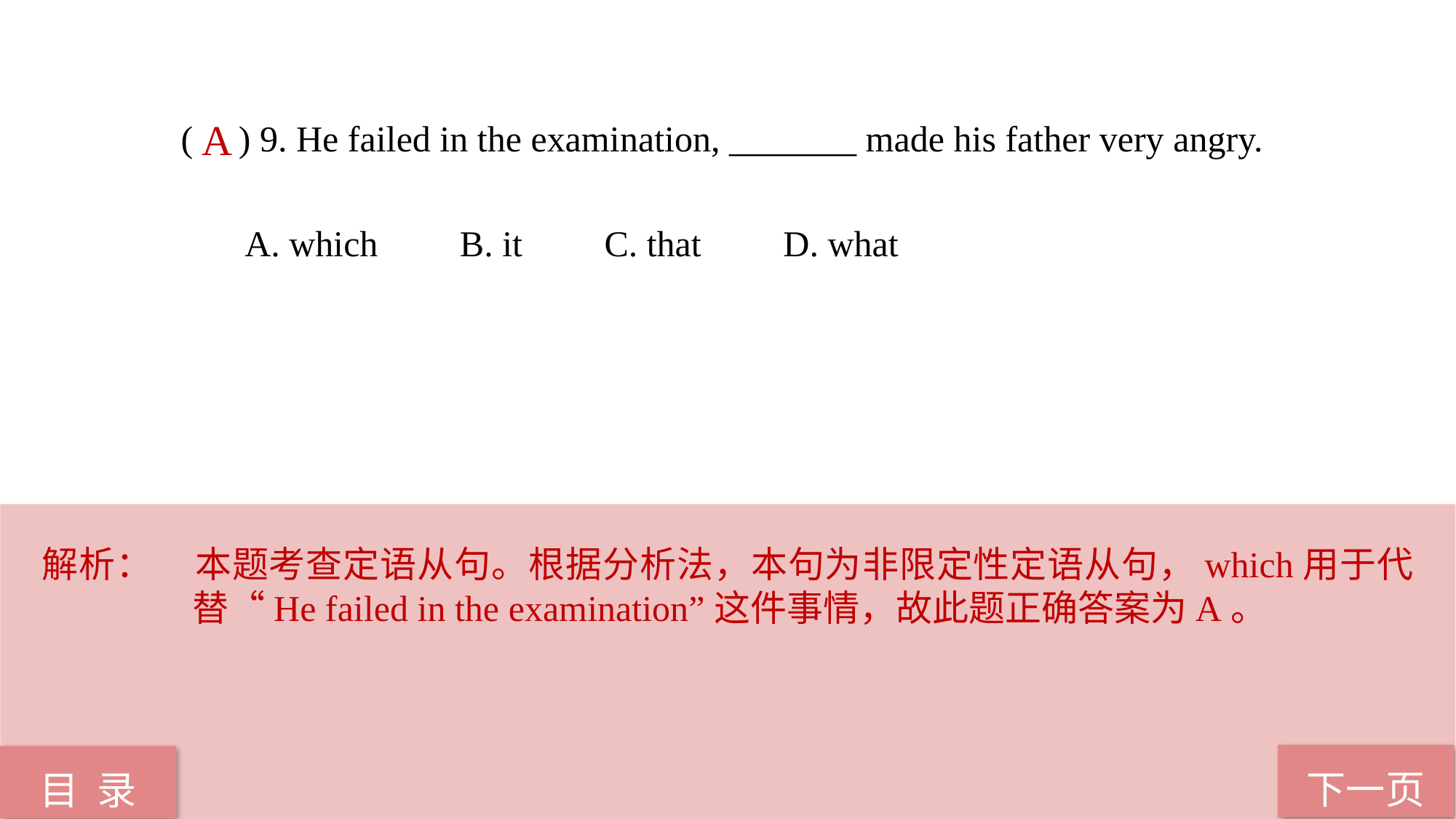

(     ) 9. He failed in the examination, _______ made his father very angry.

       A. which         B. it         C. that         D. what
A
解析：	本题考查定语从句。根据分析法，本句为非限定性定语从句，which用于代替“He failed in the examination”这件事情，故此题正确答案为A。